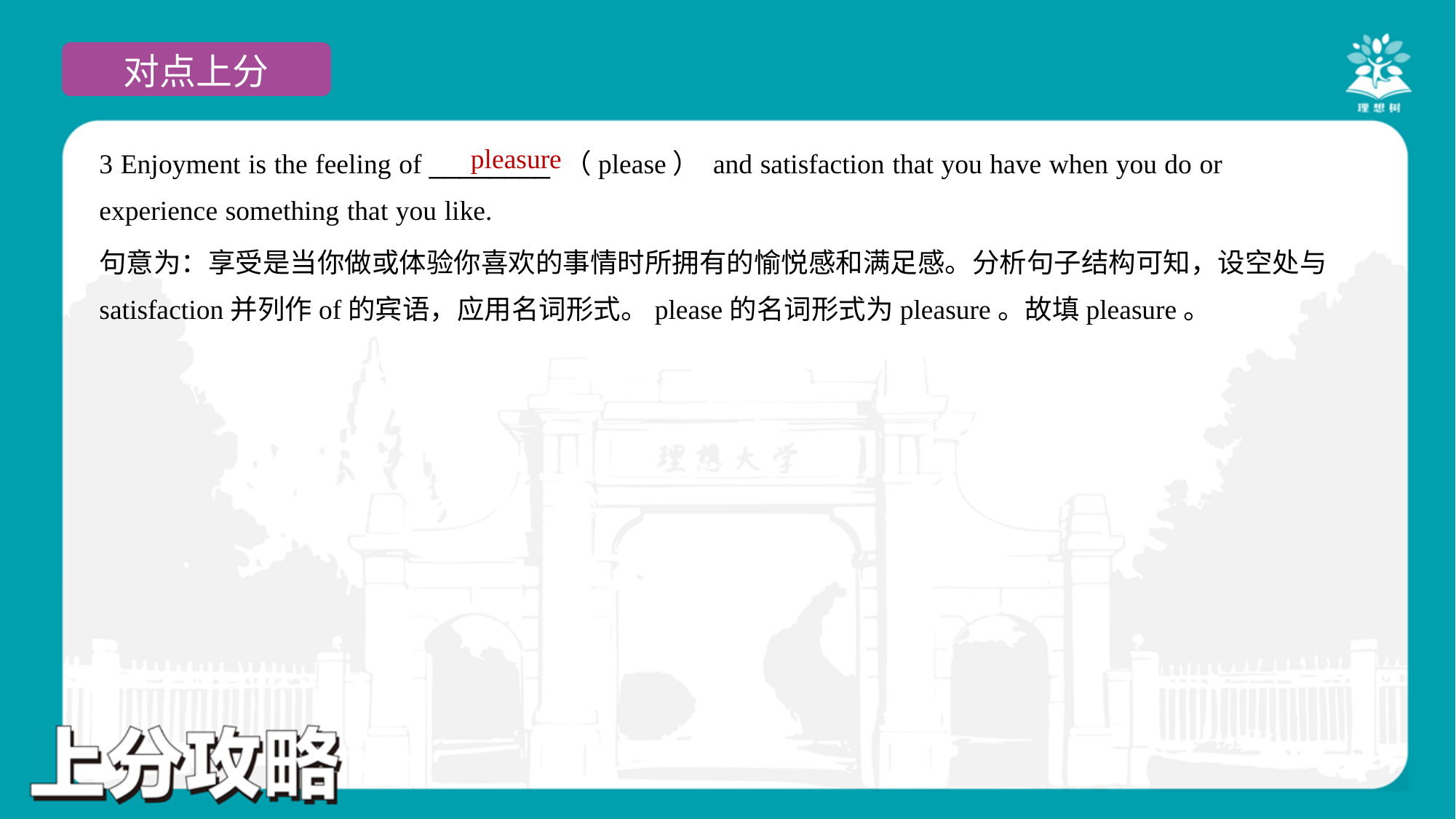

pleasure
3 Enjoyment is the feeling of ________ （please） and satisfaction that you have when you do or
experience something that you like.
句意为：享受是当你做或体验你喜欢的事情时所拥有的愉悦感和满足感。分析句子结构可知，设空处与
satisfaction并列作of的宾语，应用名词形式。please的名词形式为pleasure。故填pleasure。